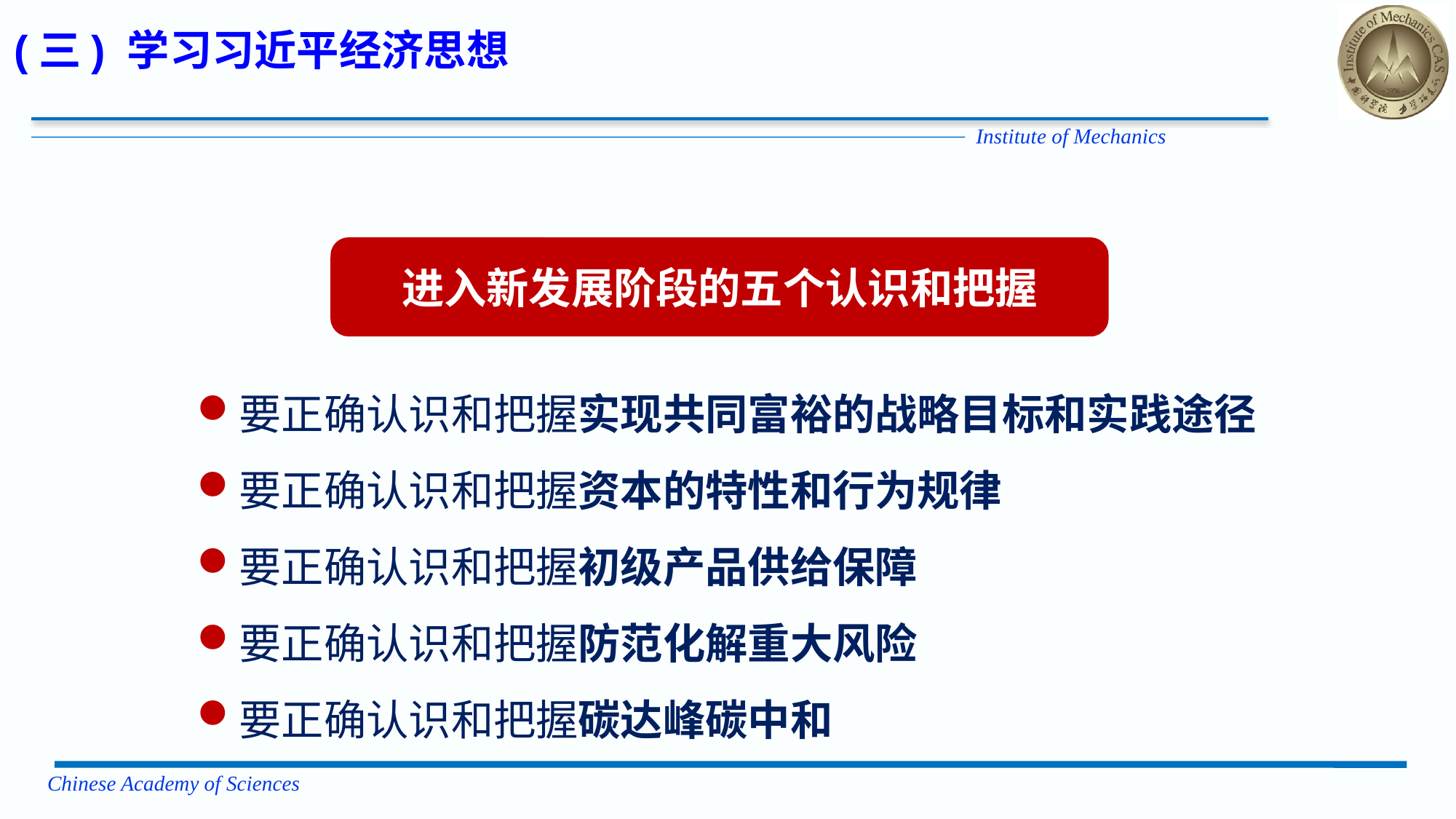

(三) 学习习近平经济思想
进入新发展阶段的五个认识和把握
要正确认识和把握实现共同富裕的战略目标和实践途径
要正确认识和把握资本的特性和行为规律
要正确认识和把握初级产品供给保障
要正确认识和把握防范化解重大风险
要正确认识和把握碳达峰碳中和
13